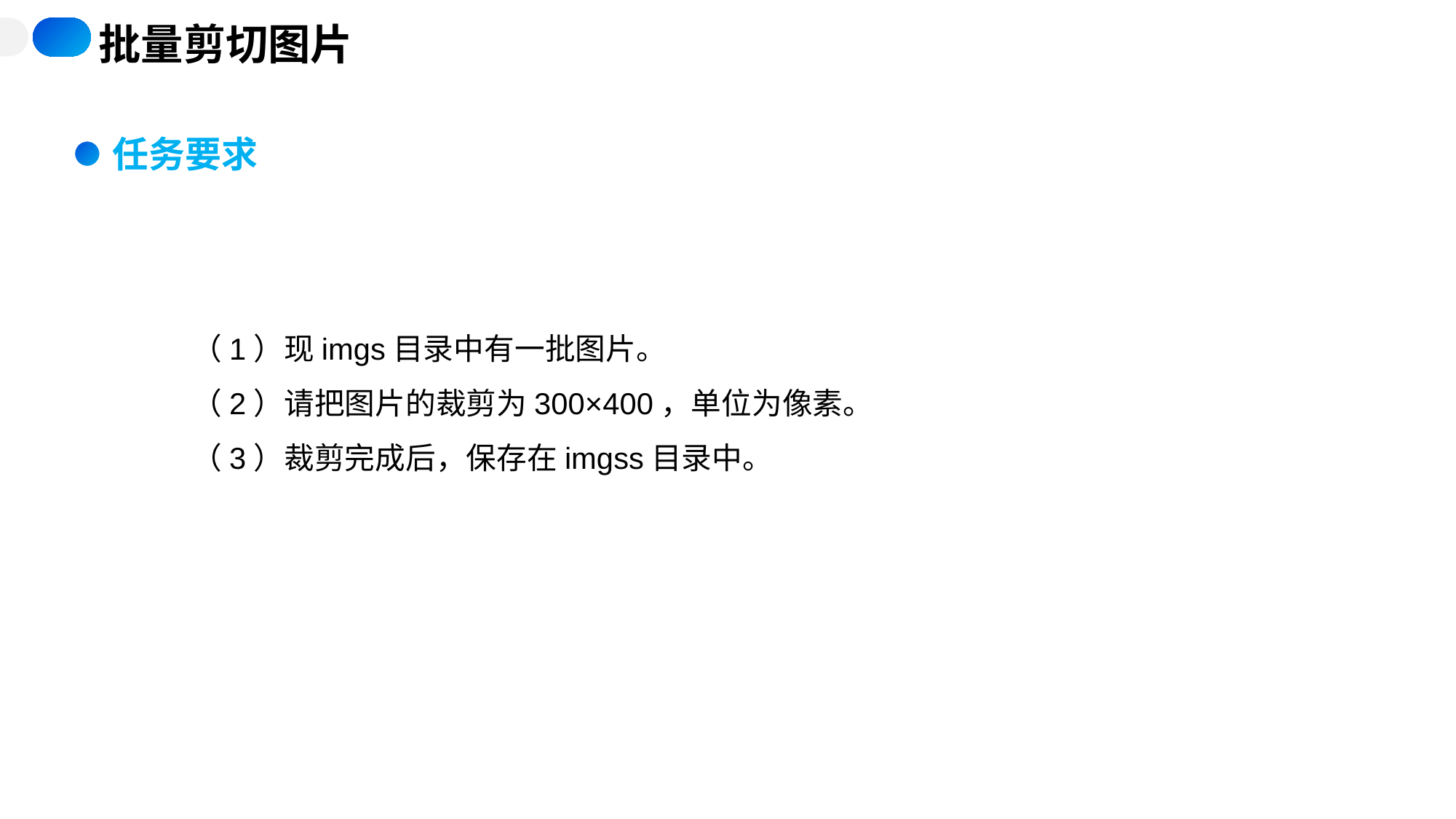

批量剪切图片
任务要求

（1）现imgs目录中有一批图片。
（2）请把图片的裁剪为300×400，单位为像素。
（3）裁剪完成后，保存在imgss目录中。